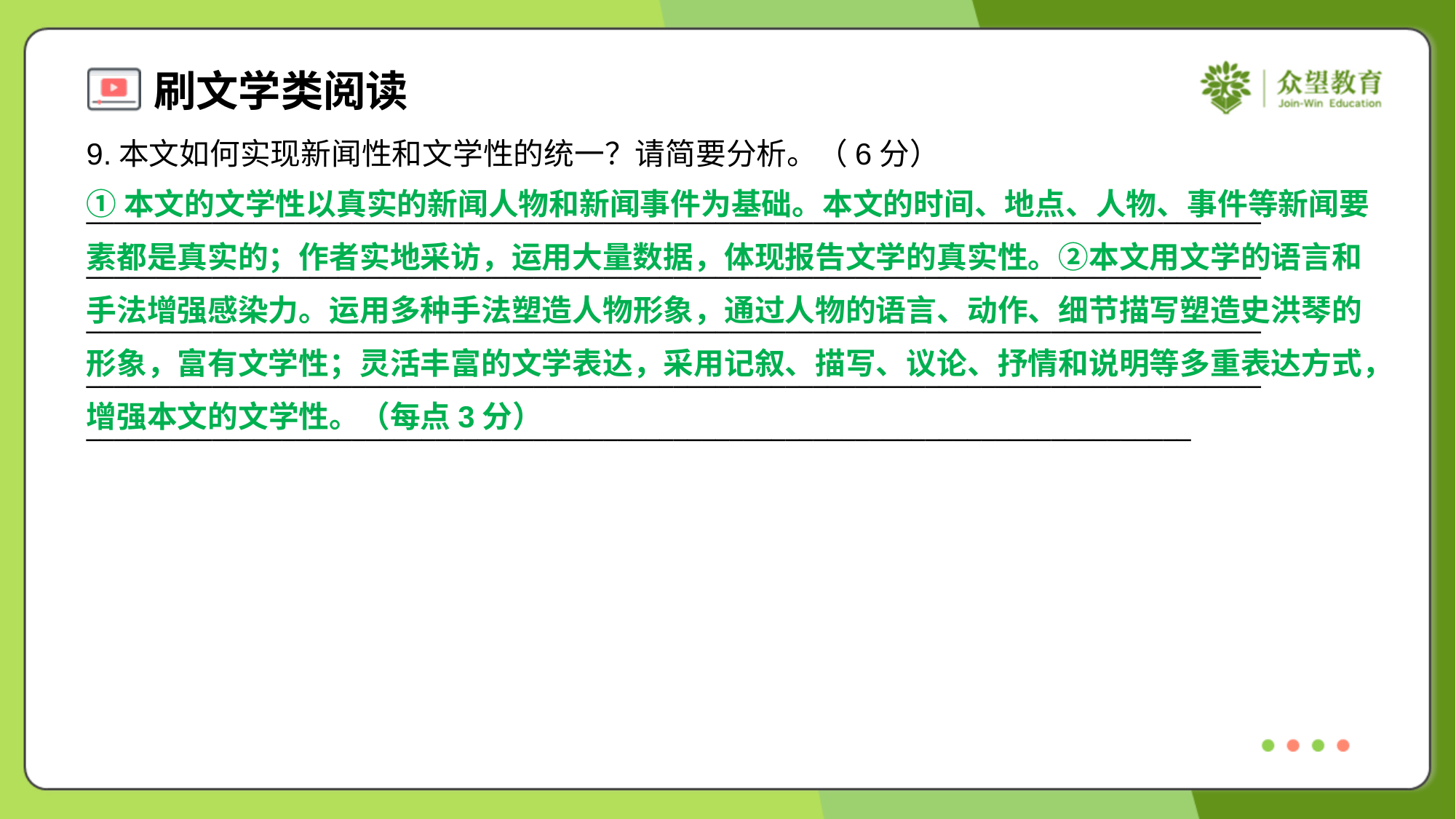

9.本文如何实现新闻性和文学性的统一？请简要分析。（6分）
①本文的文学性以真实的新闻人物和新闻事件为基础。本文的时间、地点、人物、事件等新闻要
素都是真实的；作者实地采访，运用大量数据，体现报告文学的真实性。②本文用文学的语言和
手法增强感染力。运用多种手法塑造人物形象，通过人物的语言、动作、细节描写塑造史洪琴的
形象，富有文学性；灵活丰富的文学表达，采用记叙、描写、议论、抒情和说明等多重表达方式，
增强本文的文学性。（每点3分）
____________________________________________________________________________________
____________________________________________________________________________________
____________________________________________________________________________________
____________________________________________________________________________________
_______________________________________________________________________________